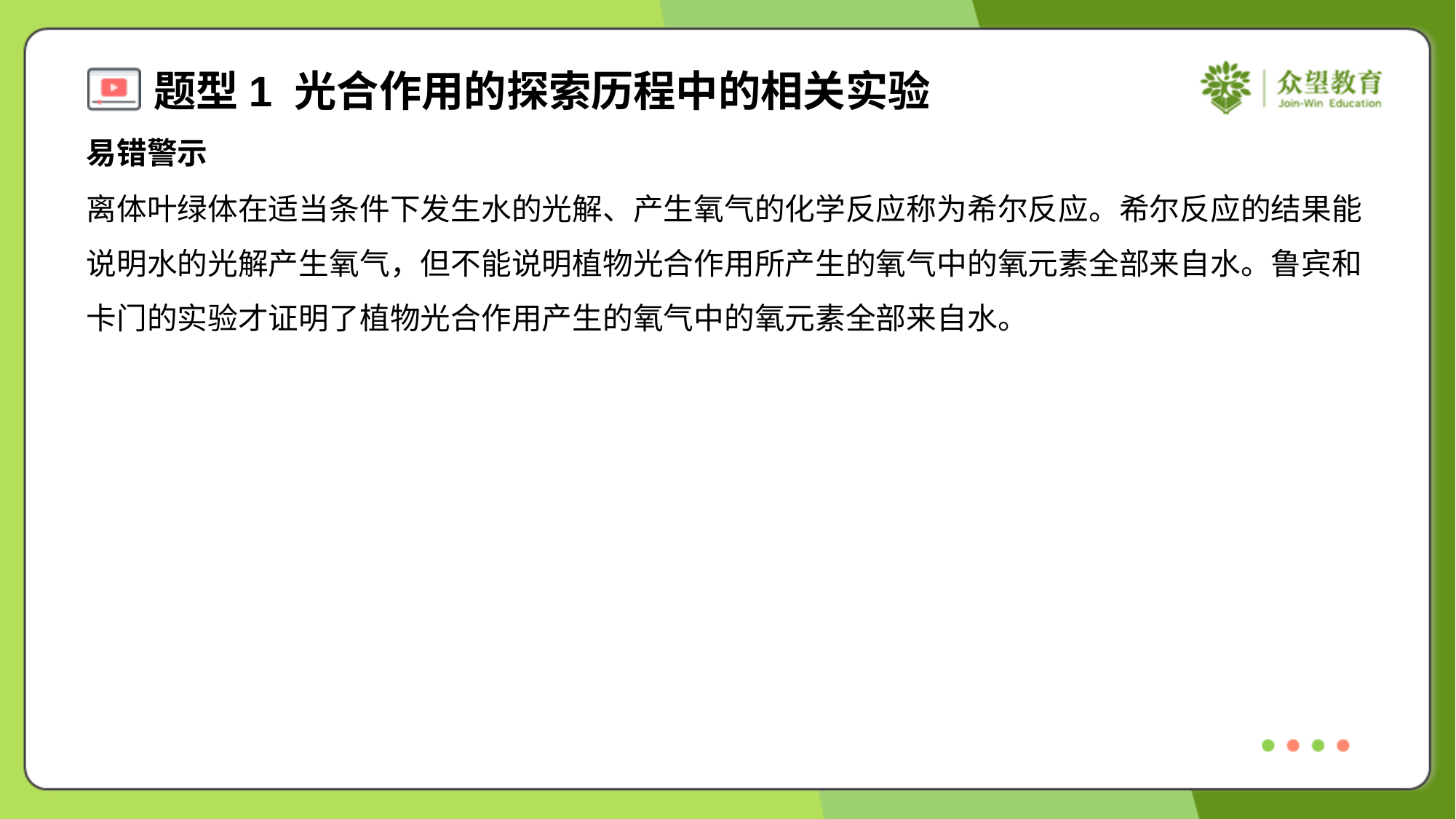

易错警示
离体叶绿体在适当条件下发生水的光解、产生氧气的化学反应称为希尔反应。希尔反应的结果能
说明水的光解产生氧气，但不能说明植物光合作用所产生的氧气中的氧元素全部来自水。鲁宾和
卡门的实验才证明了植物光合作用产生的氧气中的氧元素全部来自水。